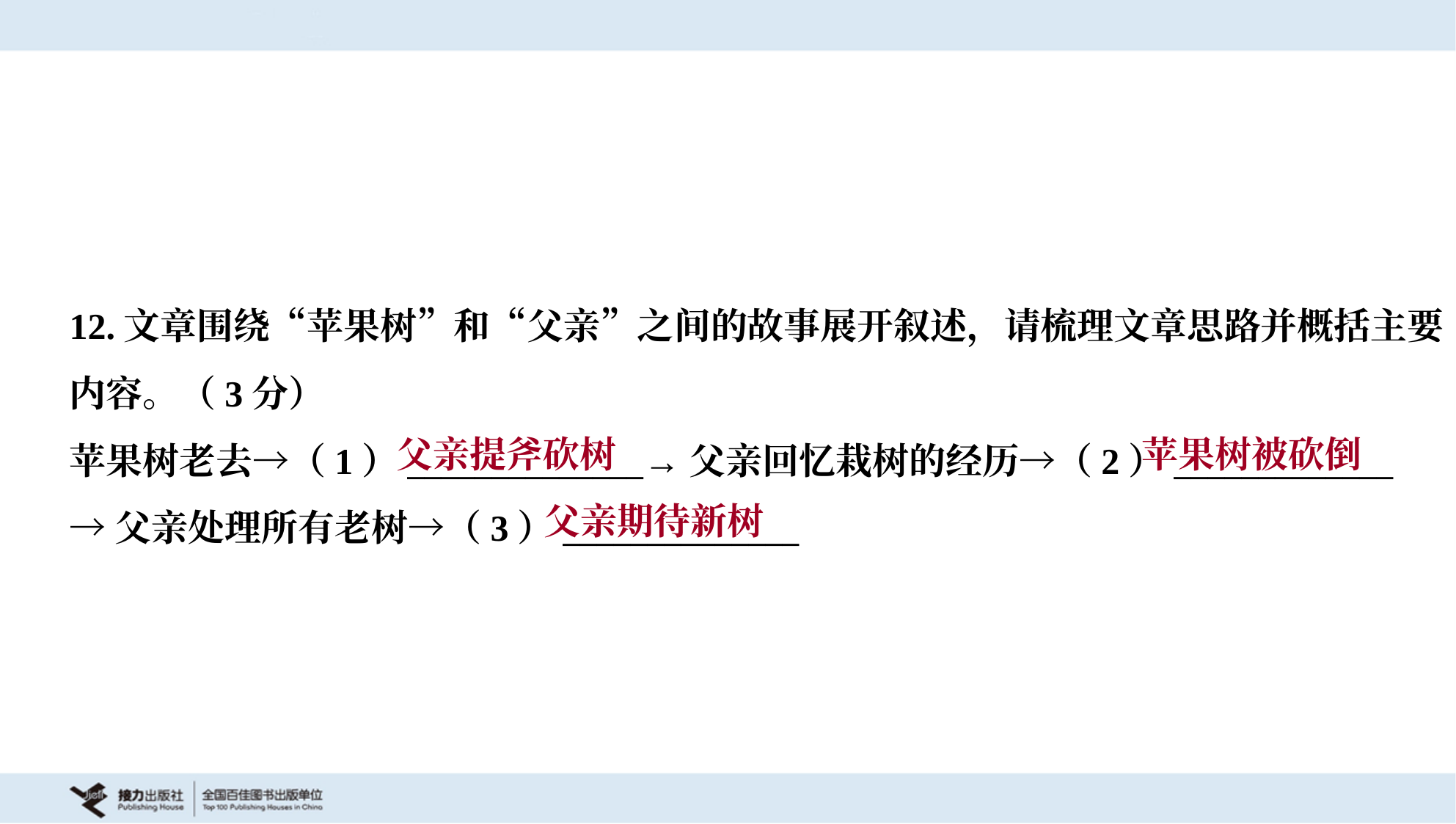

12.文章围绕“苹果树”和“父亲”之间的故事展开叙述，请梳理文章思路并概括主要
内容。（3分）
苹果树老去→（1）______________→父亲回忆栽树的经历→（2）_____________
→父亲处理所有老树→（3）______________
父亲提斧砍树
苹果树被砍倒
父亲期待新树